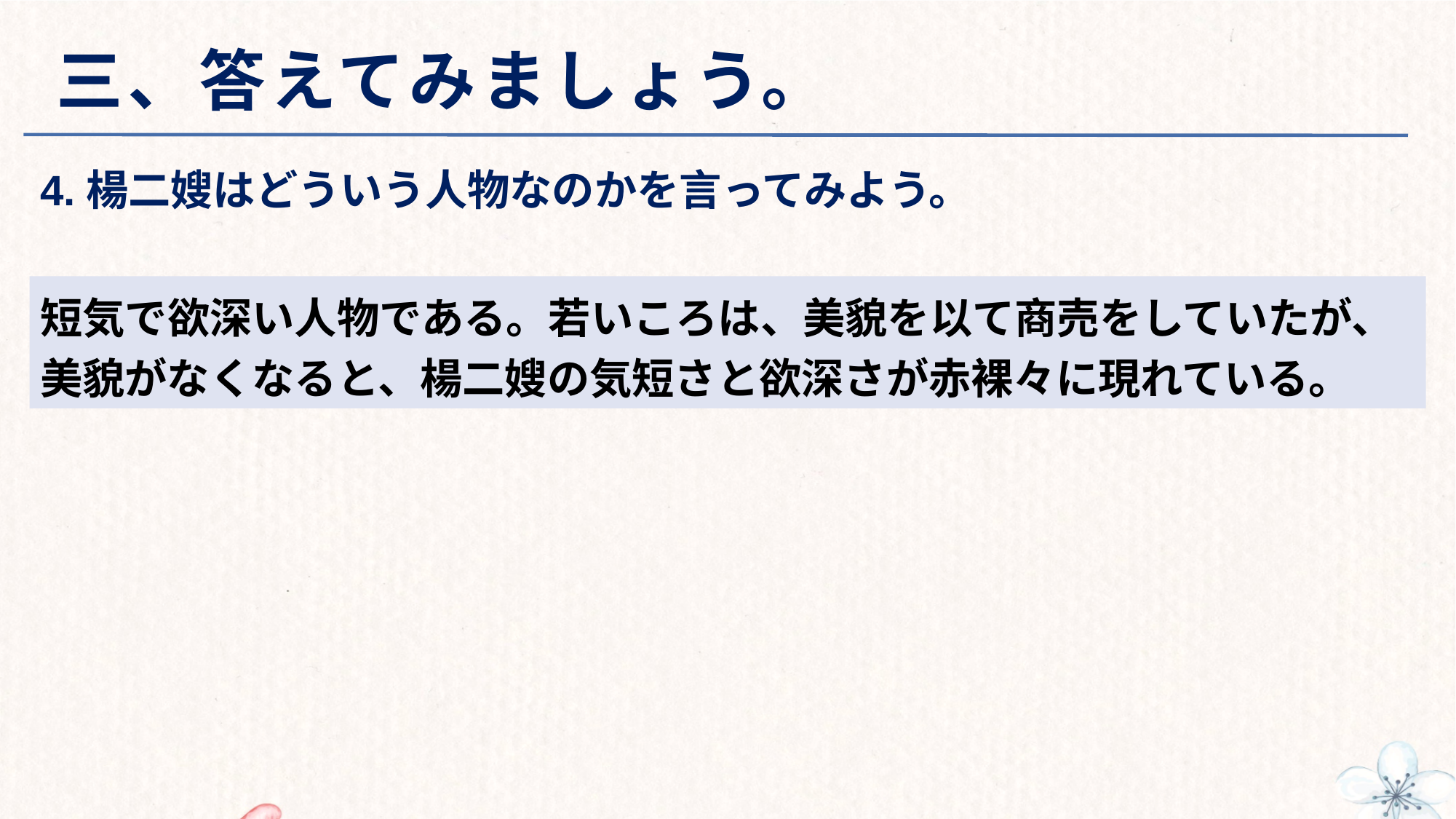

# 三、答えてみましょう。
4.楊二嫂はどういう人物なのかを言ってみよう。
短気で欲深い人物である。若いころは、美貌を以て商売をしていたが、美貌がなくなると、楊二嫂の気短さと欲深さが赤裸々に現れている。